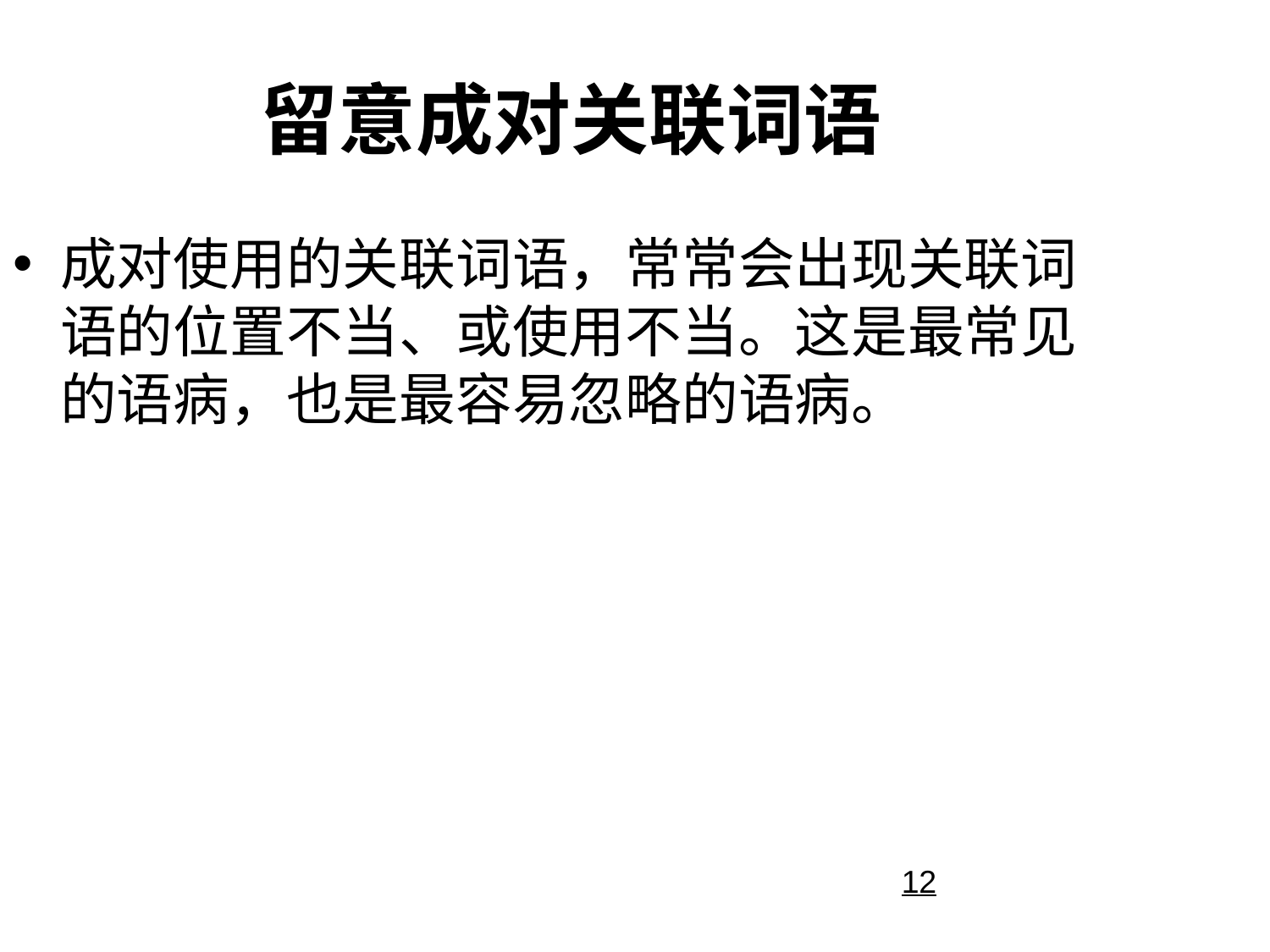

# 留意成对关联词语
成对使用的关联词语，常常会出现关联词语的位置不当、或使用不当。这是最常见的语病，也是最容易忽略的语病。

12